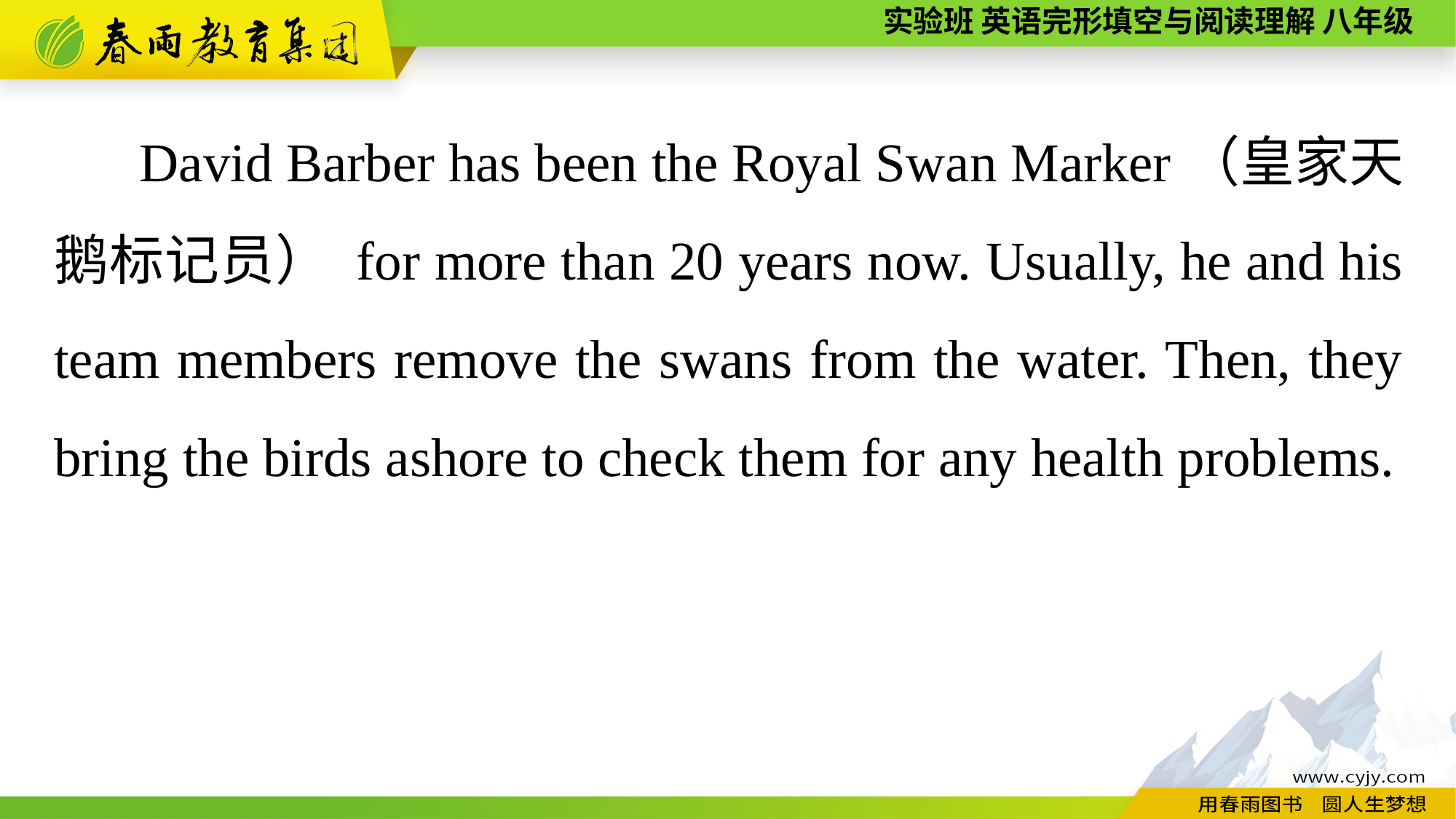

David Barber has been the Royal Swan Marker（皇家天鹅标记员） for more than 20 years now. Usually, he and his team members remove the swans from the water. Then, they bring the birds ashore to check them for any health problems.